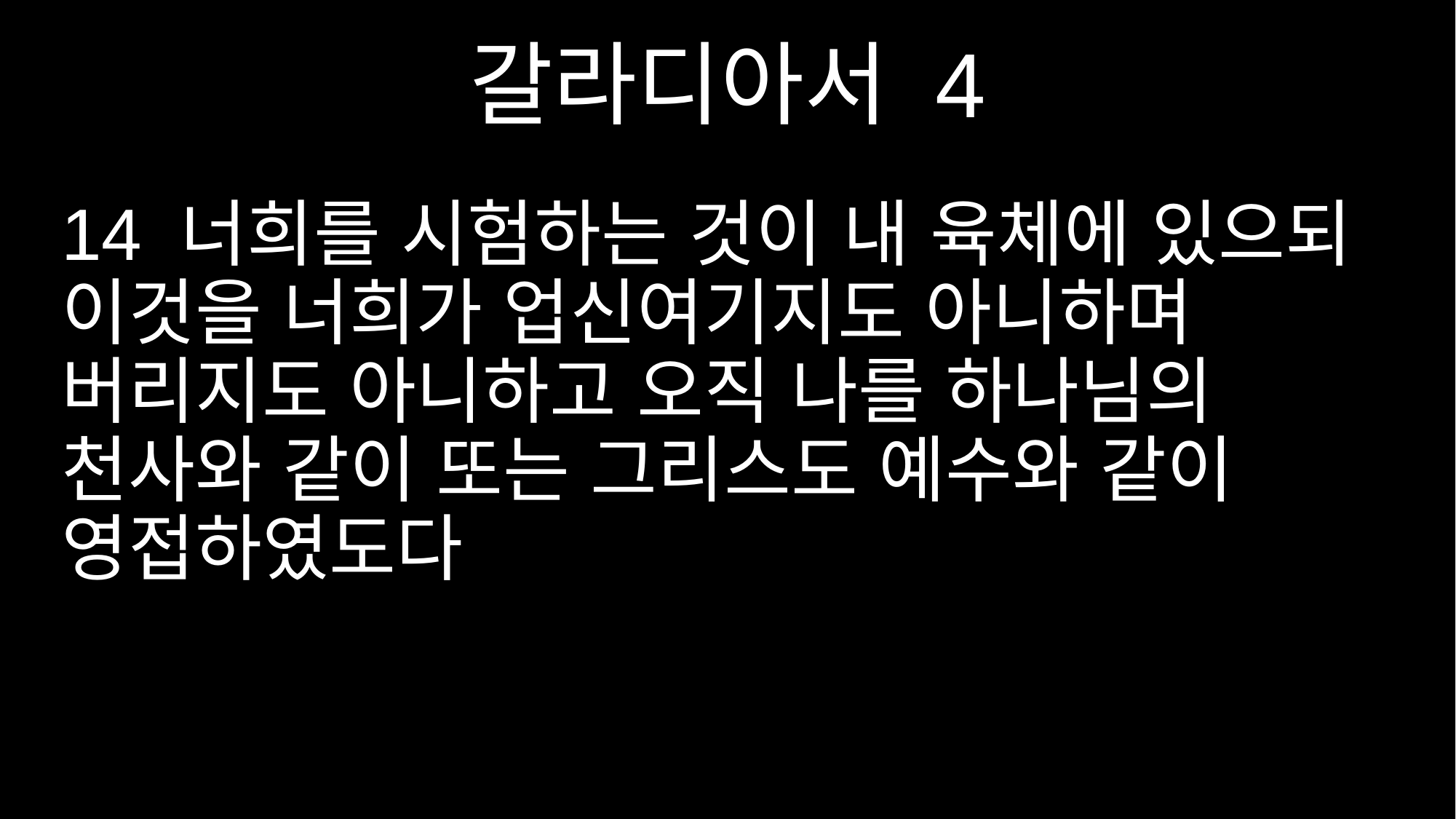

갈라디아서 4
14 너희를 시험하는 것이 내 육체에 있으되 이것을 너희가 업신여기지도 아니하며 버리지도 아니하고 오직 나를 하나님의 천사와 같이 또는 그리스도 예수와 같이 영접하였도다